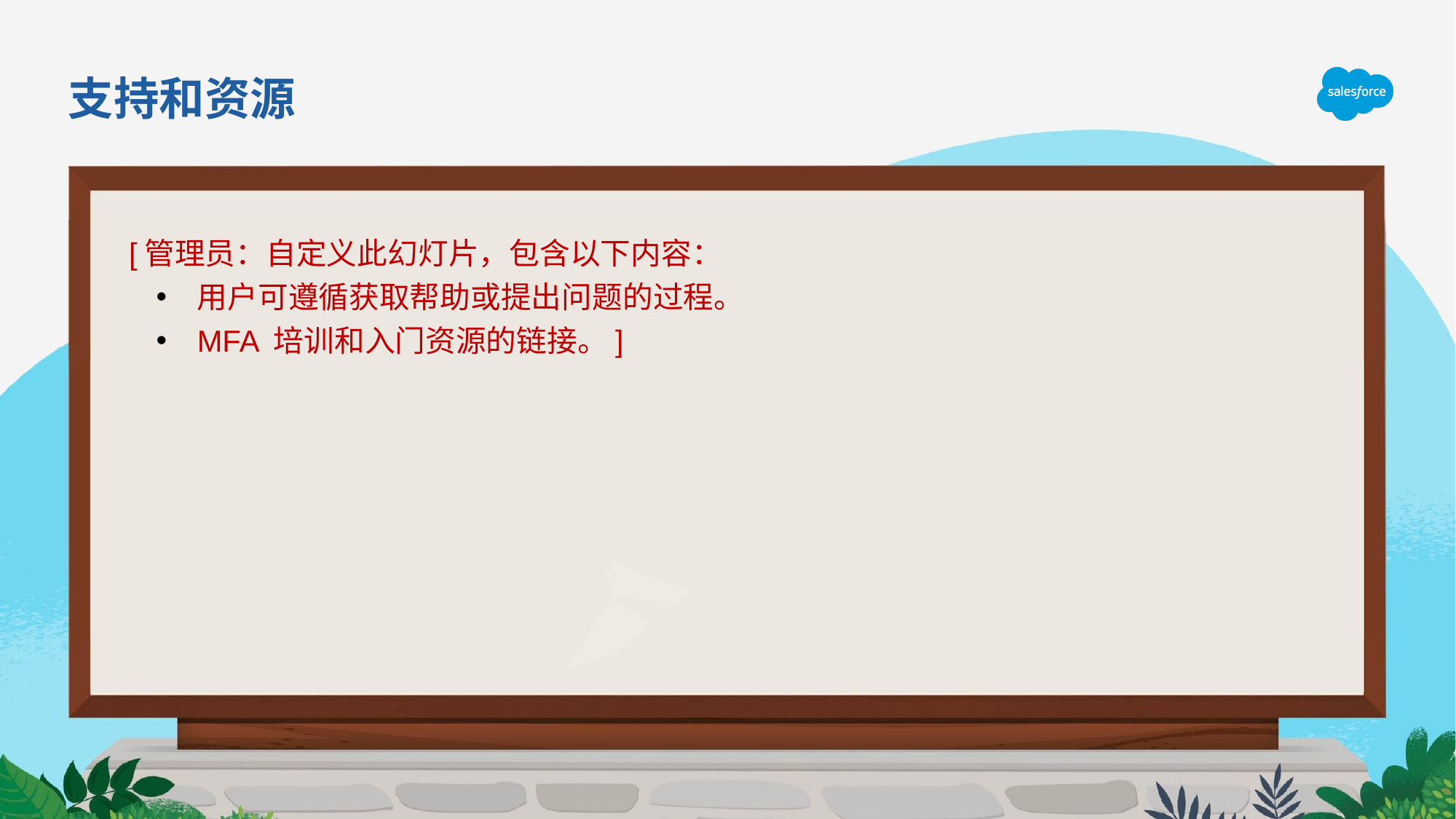

# 支持和资源
[管理员：自定义此幻灯片，包含以下内容：
用户可遵循获取帮助或提出问题的过程。
MFA 培训和入门资源的链接。]